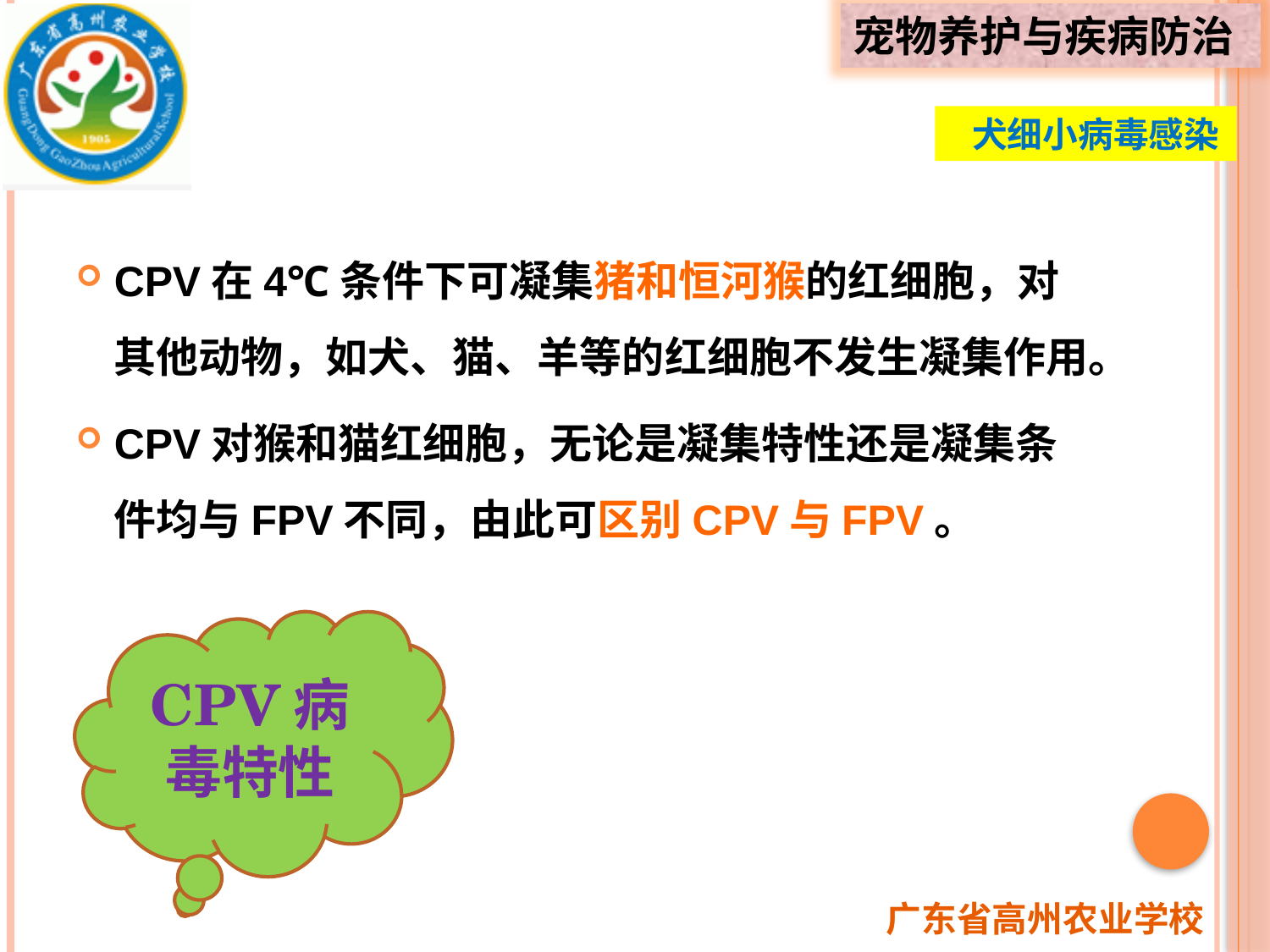

犬细小病毒感染
CPV在4℃条件下可凝集猪和恒河猴的红细胞，对其他动物，如犬、猫、羊等的红细胞不发生凝集作用。
CPV对猴和猫红细胞，无论是凝集特性还是凝集条件均与FPV不同，由此可区别CPV与FPV。
CPV病毒特性